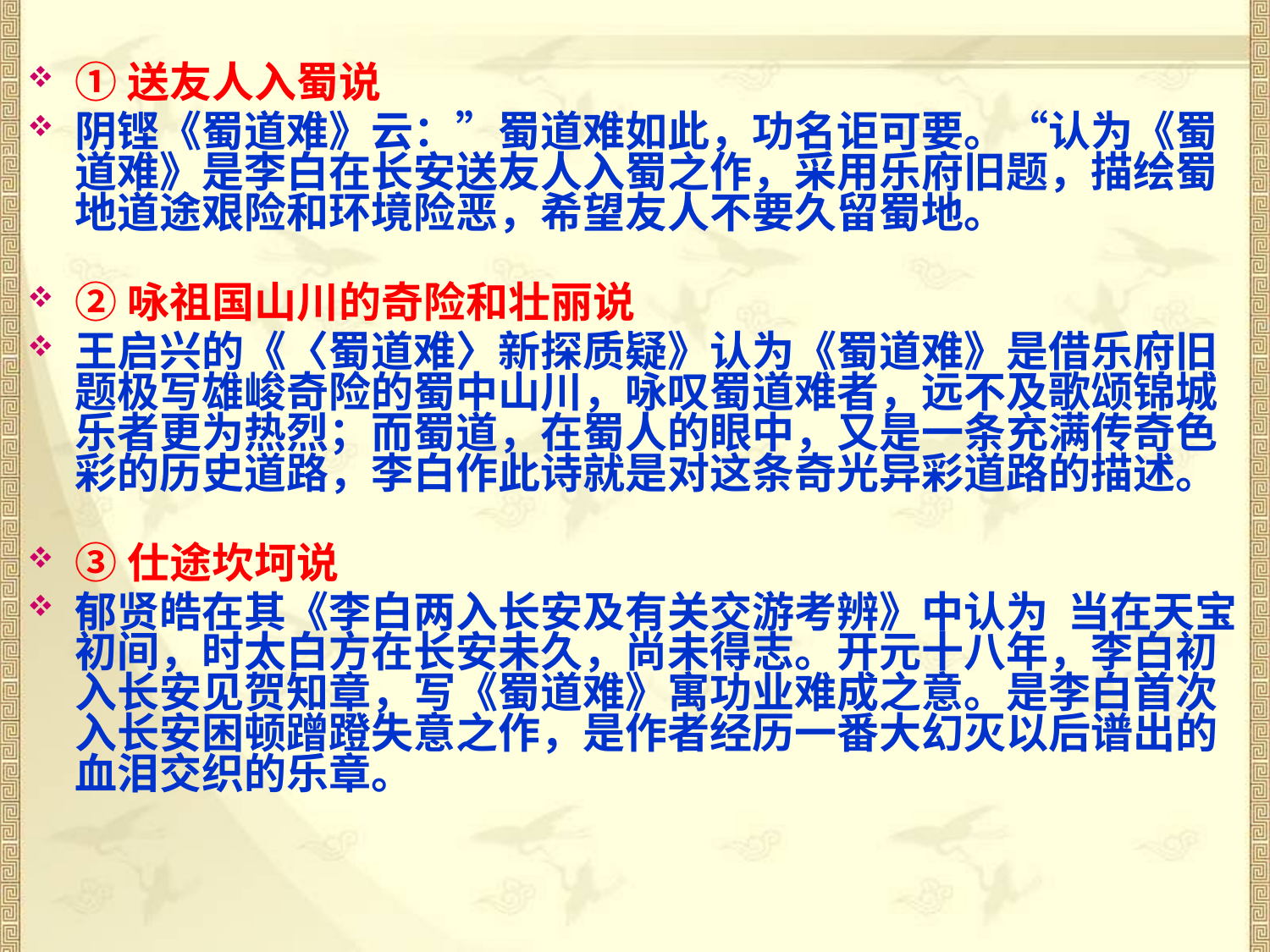

①送友人入蜀说
阴铿《蜀道难》云：”蜀道难如此，功名讵可要。“认为《蜀道难》是李白在长安送友人入蜀之作，采用乐府旧题，描绘蜀地道途艰险和环境险恶，希望友人不要久留蜀地。
②咏祖国山川的奇险和壮丽说
王启兴的《〈蜀道难〉新探质疑》认为《蜀道难》是借乐府旧题极写雄峻奇险的蜀中山川，咏叹蜀道难者，远不及歌颂锦城乐者更为热烈；而蜀道，在蜀人的眼中，又是一条充满传奇色彩的历史道路，李白作此诗就是对这条奇光异彩道路的描述。
③仕途坎坷说
郁贤皓在其《李白两入长安及有关交游考辨》中认为  当在天宝初间，时太白方在长安未久，尚未得志。开元十八年，李白初入长安见贺知章，写《蜀道难》寓功业难成之意。是李白首次入长安困顿蹭蹬失意之作，是作者经历一番大幻灭以后谱出的血泪交织的乐章。